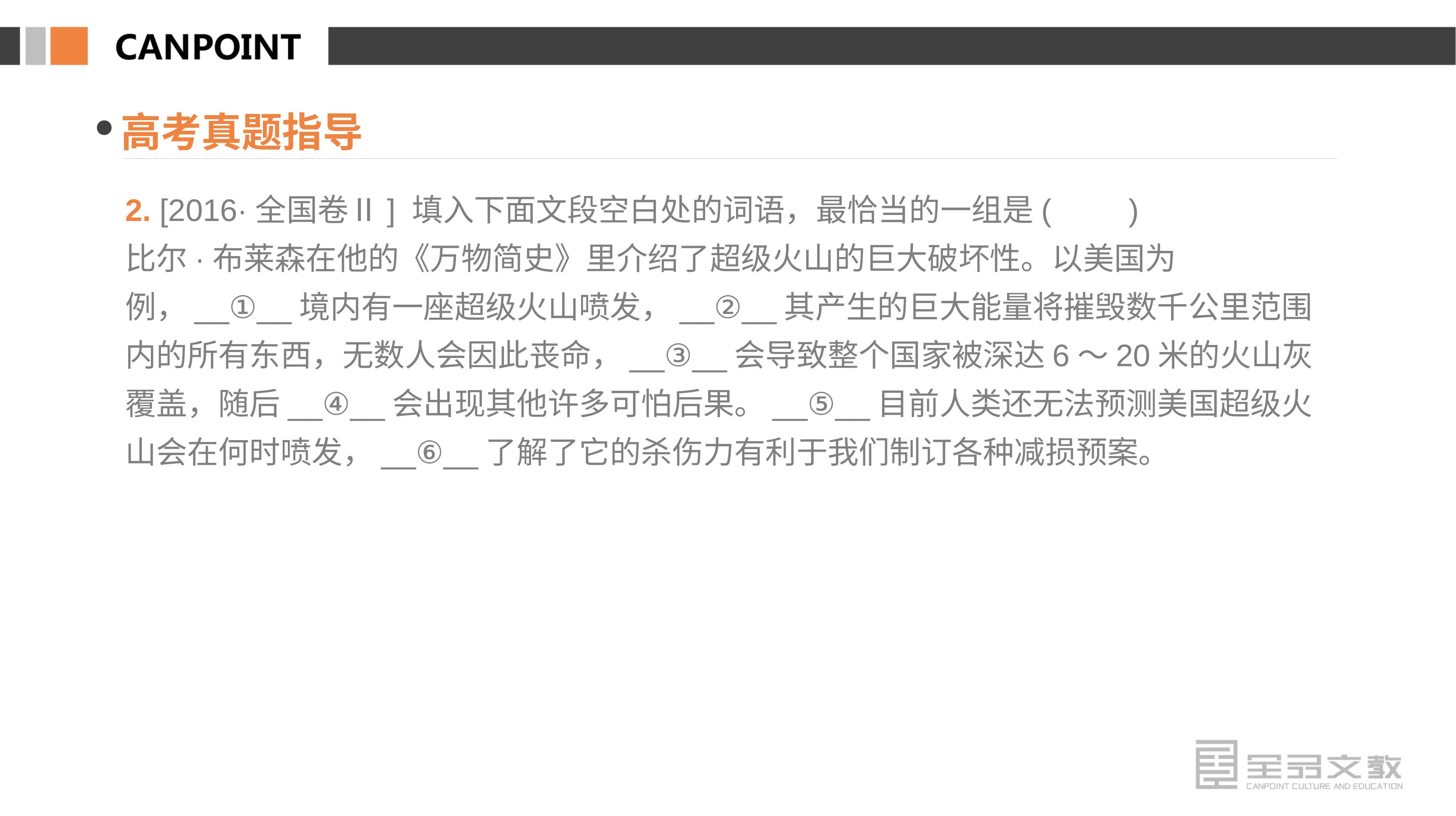

高考真题指导

2. [2016·全国卷Ⅱ] 填入下面文段空白处的词语，最恰当的一组是(　　)
比尔·布莱森在他的《万物简史》里介绍了超级火山的巨大破坏性。以美国为例，__①__境内有一座超级火山喷发，__②__其产生的巨大能量将摧毁数千公里范围内的所有东西，无数人会因此丧命，__③__会导致整个国家被深达6～20米的火山灰覆盖，随后__④__会出现其他许多可怕后果。__⑤__目前人类还无法预测美国超级火山会在何时喷发，__⑥__了解了它的杀伤力有利于我们制订各种减损预案。